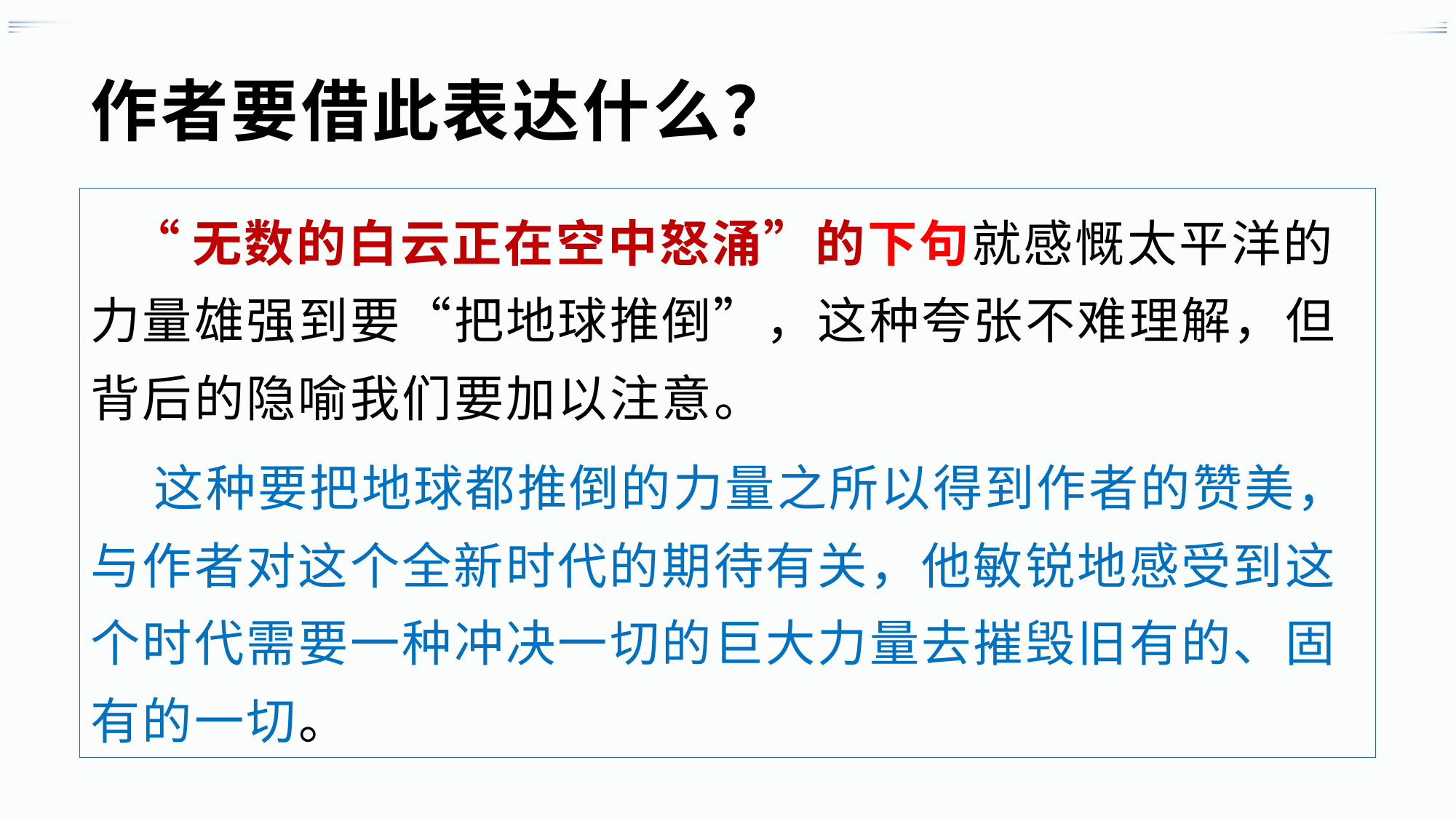

# 作者要借此表达什么？
   “无数的白云正在空中怒涌”的下句就感慨太平洋的力量雄强到要“把地球推倒”，这种夸张不难理解，但背后的隐喻我们要加以注意。
    这种要把地球都推倒的力量之所以得到作者的赞美，与作者对这个全新时代的期待有关，他敏锐地感受到这个时代需要一种冲决一切的巨大力量去摧毁旧有的、固有的一切。